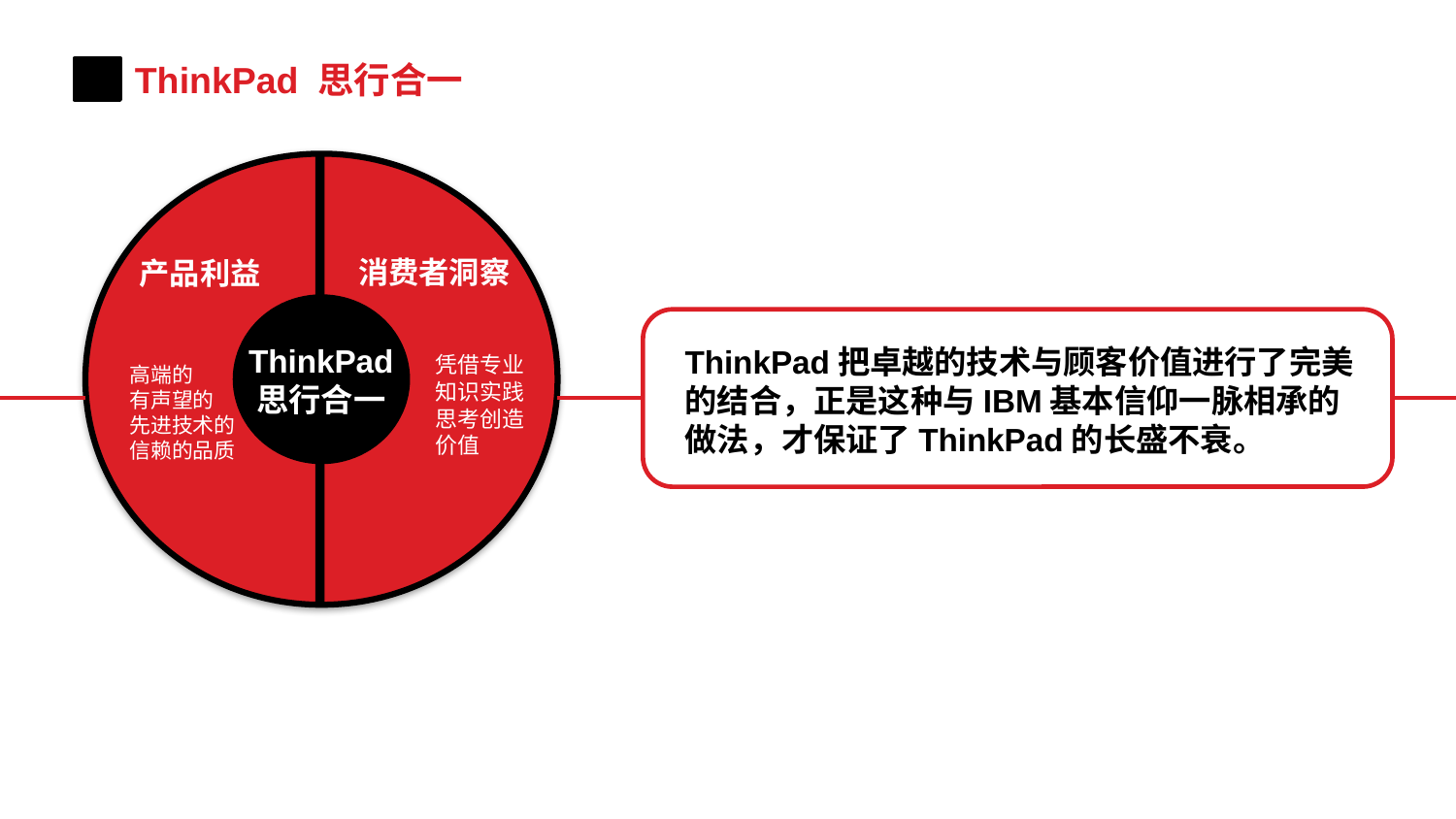

ThinkPad 思行合一

ThinkPad
思行合一
消费者洞察
产品利益
凭借专业知识实践
思考创造价值
高端的
有声望的
先进技术的
信赖的品质

ThinkPad把卓越的技术与顾客价值进行了完美的结合，正是这种与IBM基本信仰一脉相承的做法，才保证了ThinkPad的长盛不衰。